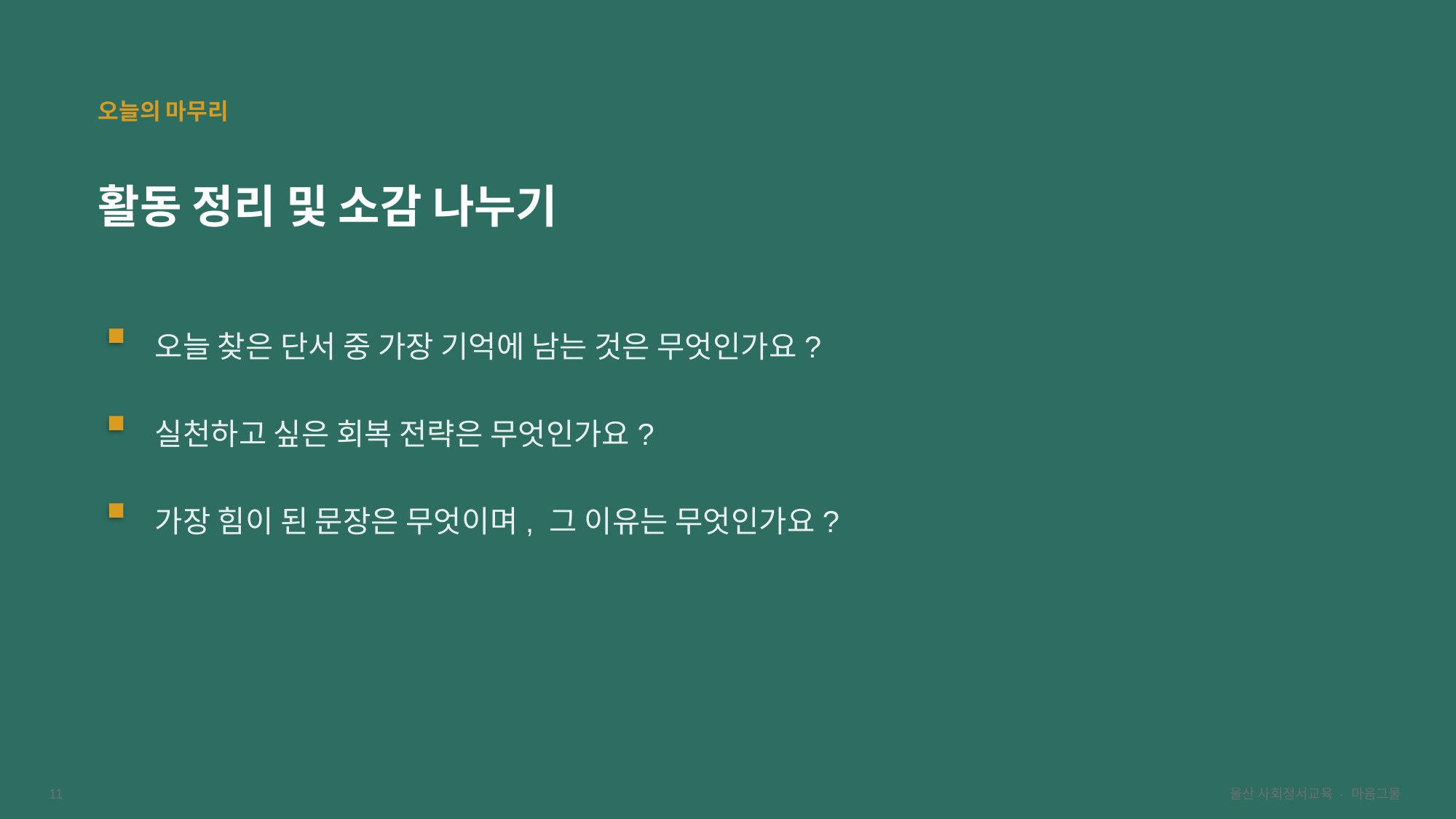

오늘의 마무리
활동 정리 및 소감 나누기
오늘 찾은 단서 중 가장 기억에 남는 것은 무엇인가요?

실천하고 싶은 회복 전략은 무엇인가요?

가장 힘이 된 문장은 무엇이며, 그 이유는 무엇인가요?

11
울산 사회정서교육 · 마음그물